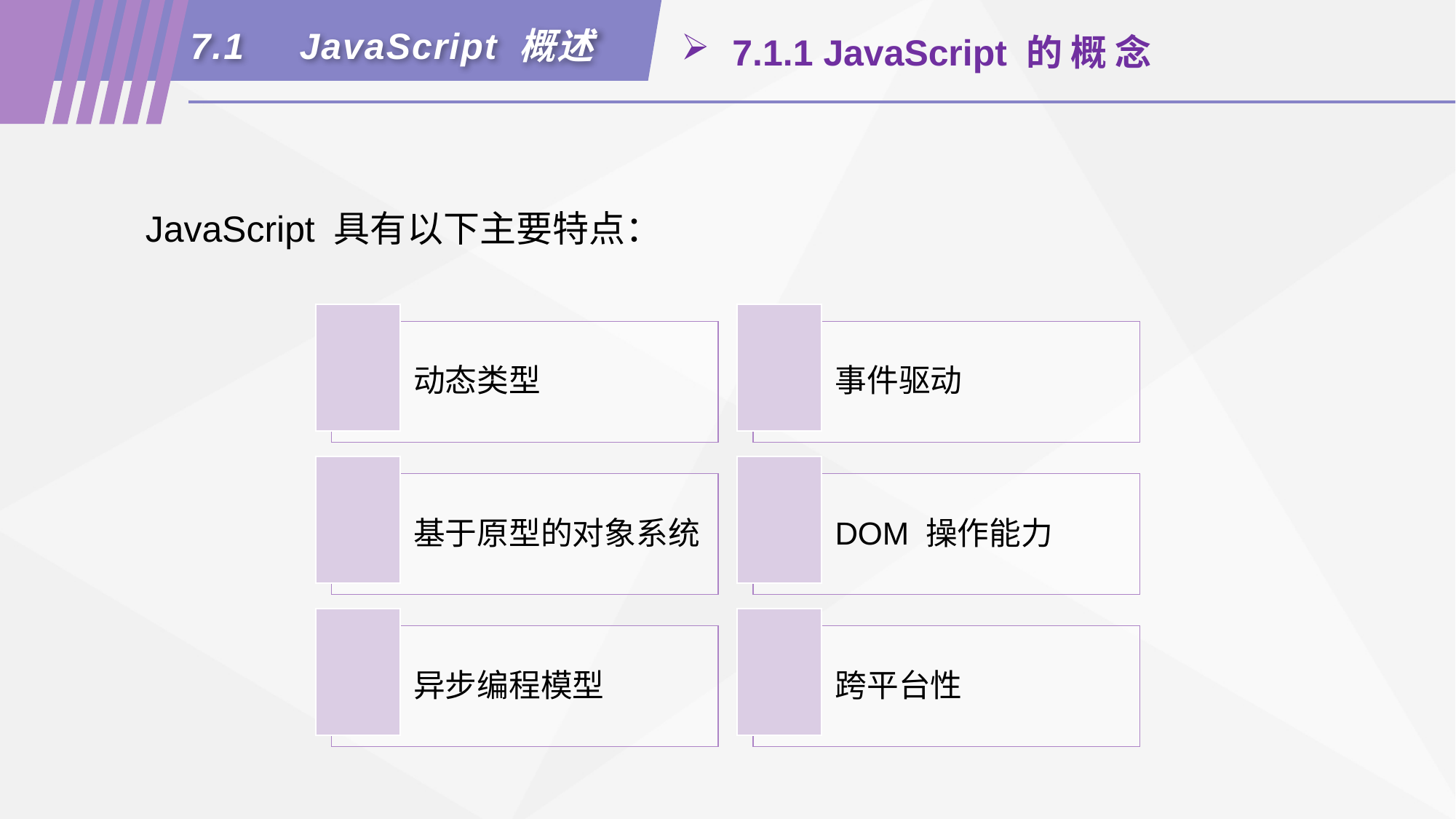

7.1	JavaScript 概述
 7.1.1 JavaScript 的 概 念
JavaScript 具有以下主要特点：
动态类型
事件驱动
基于原型的对象系统
DOM 操作能力
异步编程模型
跨平台性